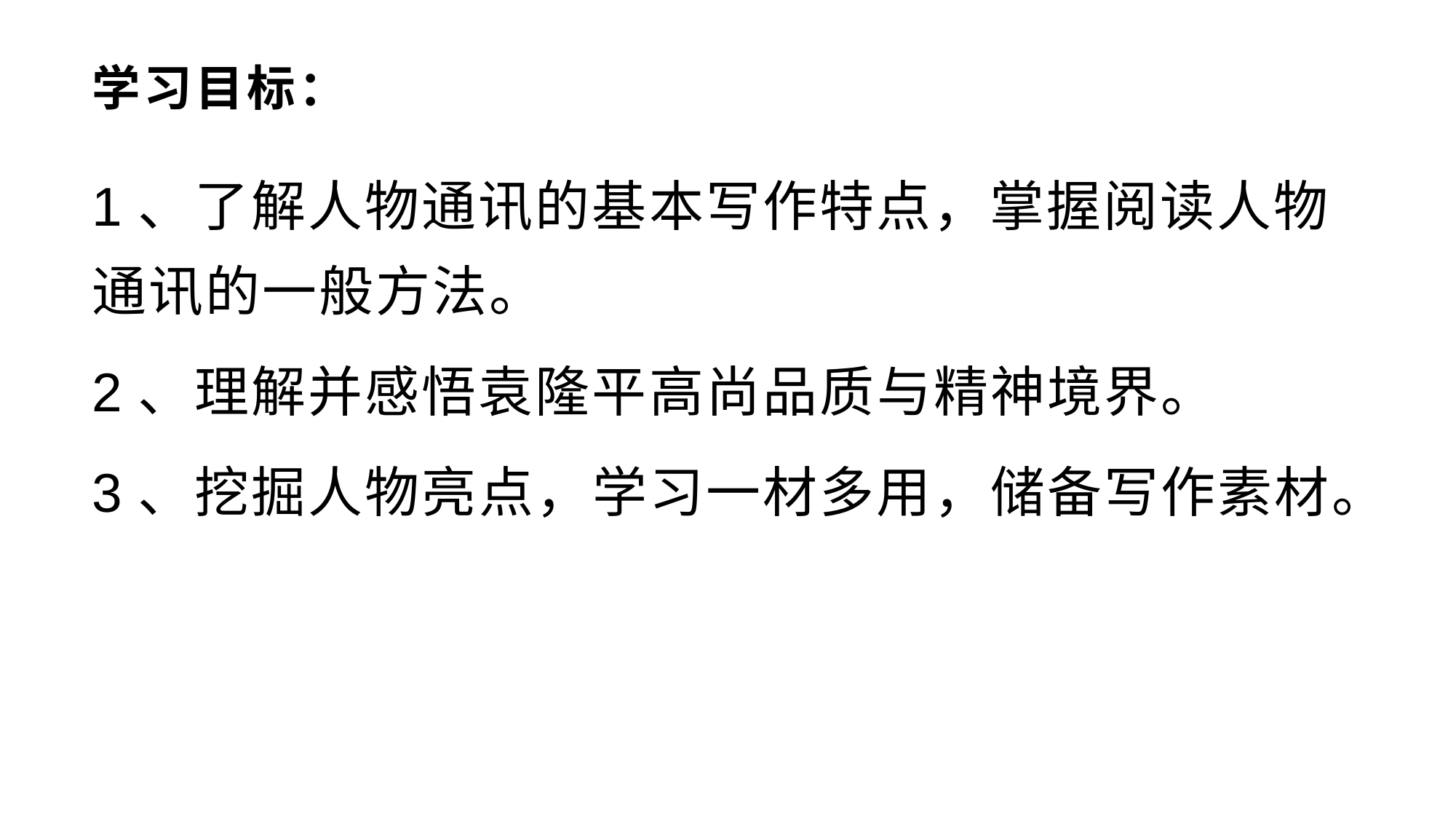

# 学习目标：
1、了解人物通讯的基本写作特点，掌握阅读人物通讯的一般方法。
2、理解并感悟袁隆平高尚品质与精神境界。
3、挖掘人物亮点，学习一材多用，储备写作素材。